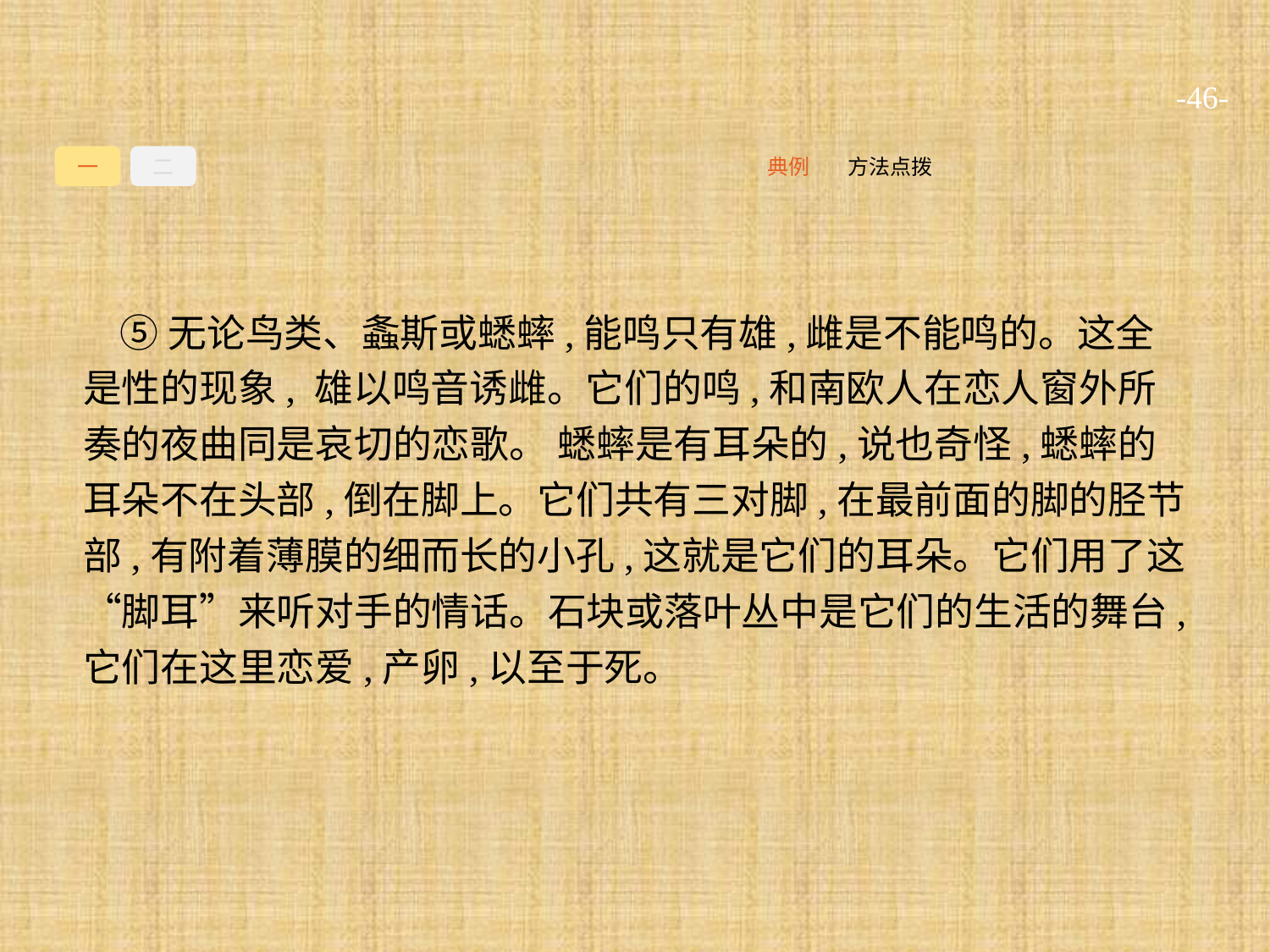

-46-
一
二
方法点拨
典例
⑤无论鸟类、螽斯或蟋蟀,能鸣只有雄,雌是不能鸣的。这全是性的现象, 雄以鸣音诱雌。它们的鸣,和南欧人在恋人窗外所奏的夜曲同是哀切的恋歌。 蟋蟀是有耳朵的,说也奇怪,蟋蟀的耳朵不在头部,倒在脚上。它们共有三对脚,在最前面的脚的胫节部,有附着薄膜的细而长的小孔,这就是它们的耳朵。它们用了这“脚耳”来听对手的情话。石块或落叶丛中是它们的生活的舞台,它们在这里恋爱,产卵,以至于死。